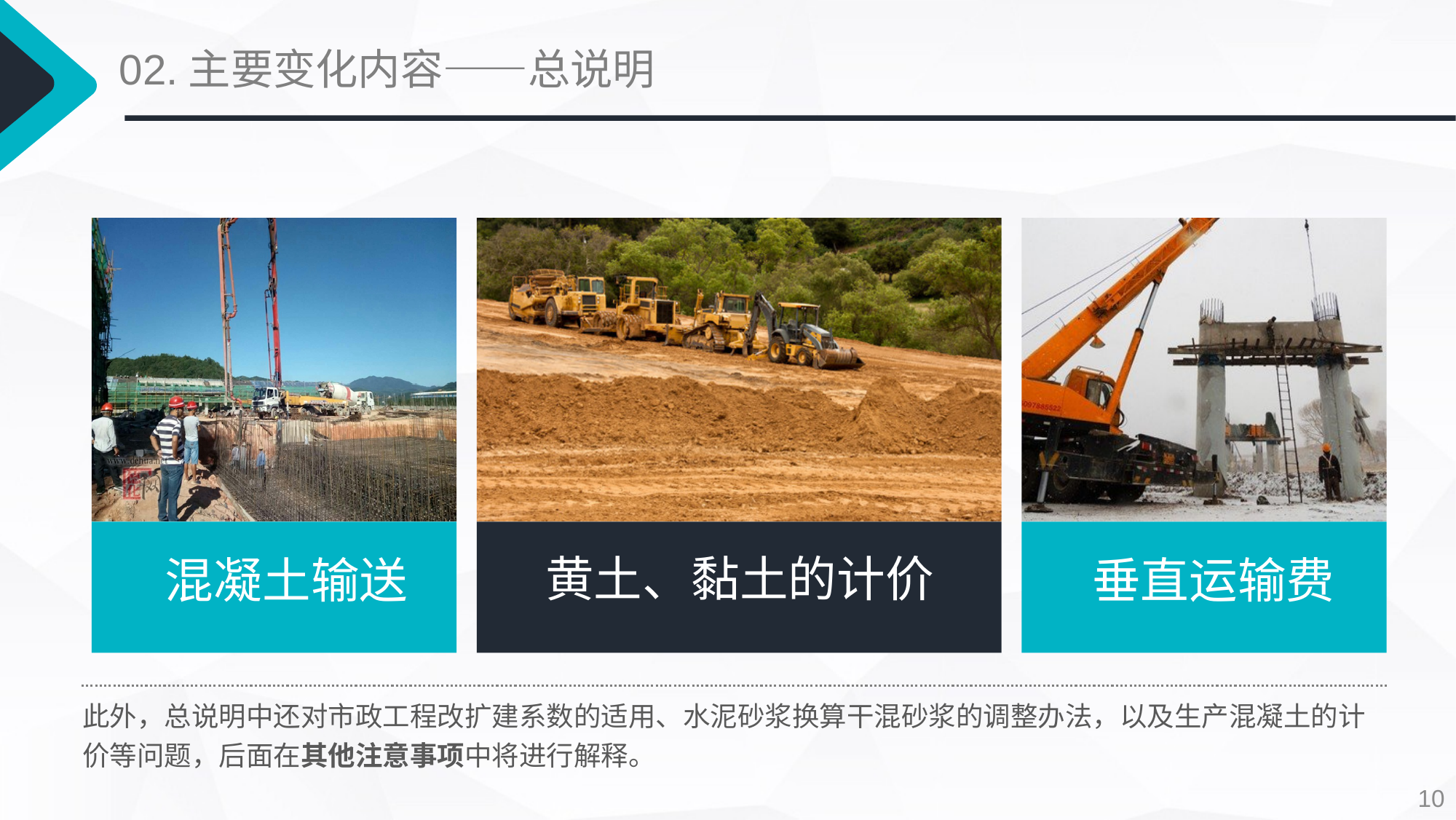

02.主要变化内容——总说明

混凝土输送

黄土、黏土的计价

垂直运输费
此外，总说明中还对市政工程改扩建系数的适用、水泥砂浆换算干混砂浆的调整办法，以及生产混凝土的计价等问题，后面在其他注意事项中将进行解释。
10